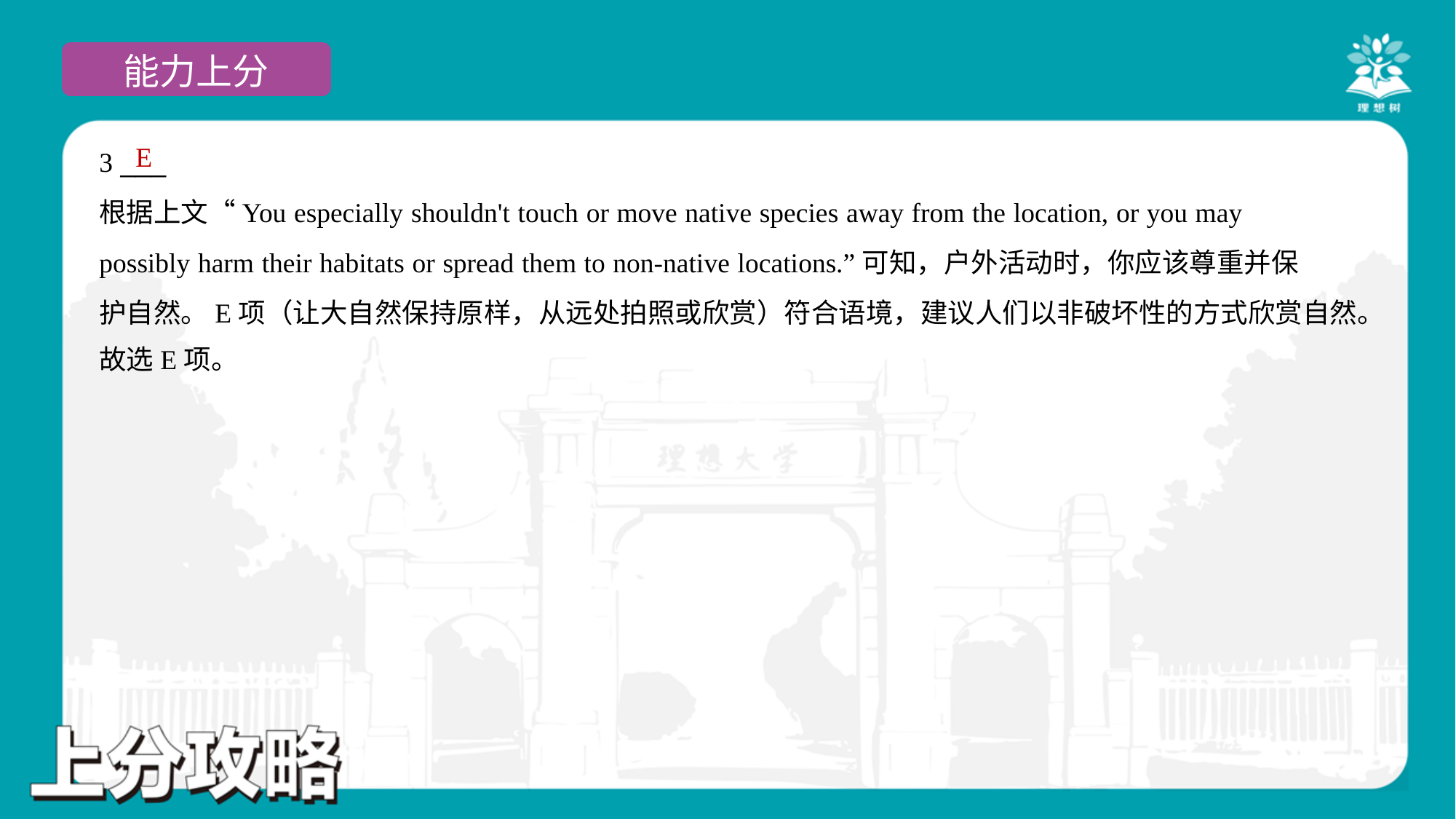

E
3 ___
根据上文“You especially shouldn't touch or move native species away from the location, or you may
possibly harm their habitats or spread them to non-native locations.”可知，户外活动时，你应该尊重并保
护自然。E项（让大自然保持原样，从远处拍照或欣赏）符合语境，建议人们以非破坏性的方式欣赏自然。
故选E项。